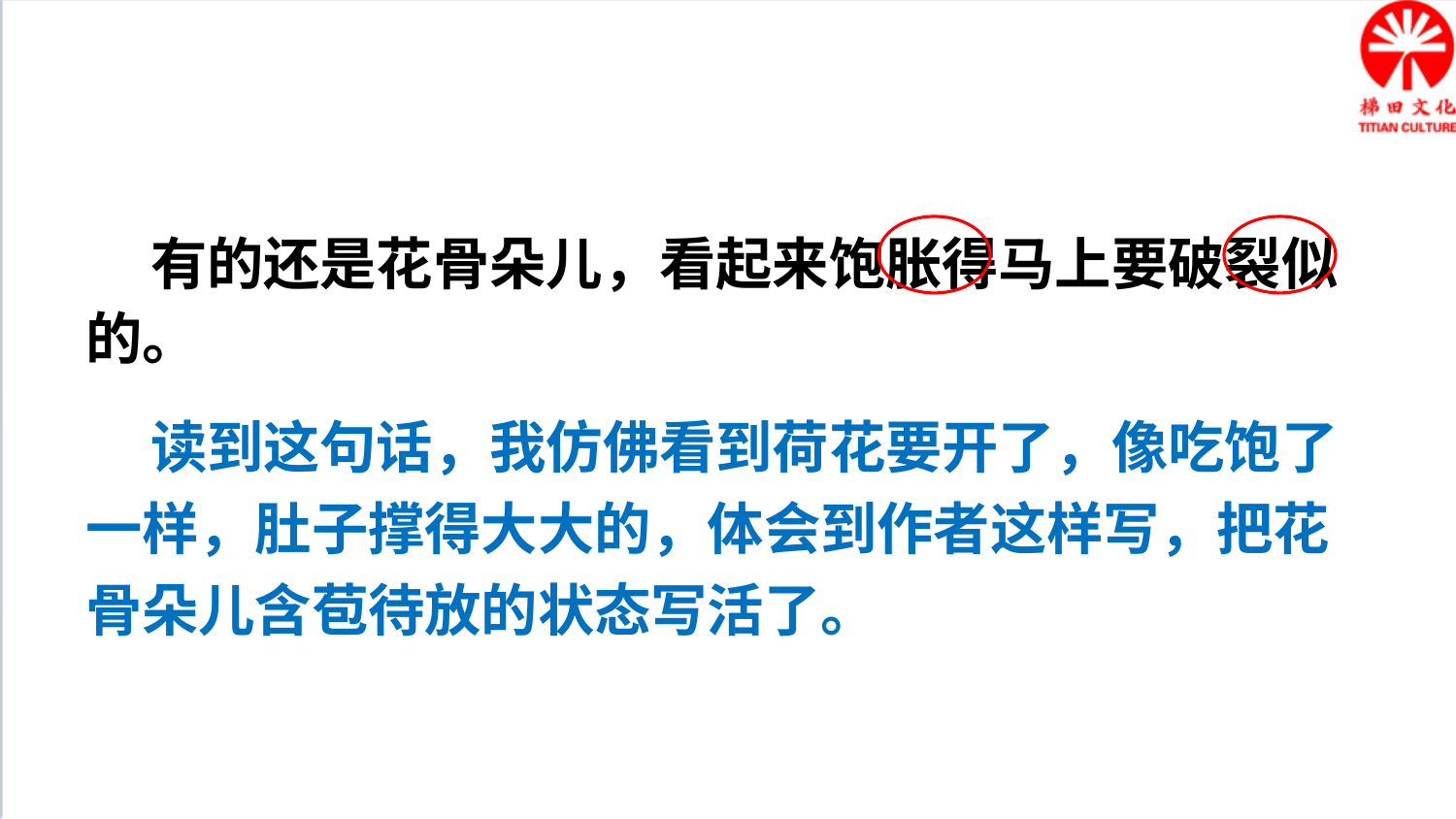

有的还是花骨朵儿，看起来饱胀得马上要破裂似的。

    读到这句话，我仿佛看到荷花要开了，像吃饱了一样，肚子撑得大大的，体会到作者这样写，把花骨朵儿含苞待放的状态写活了。